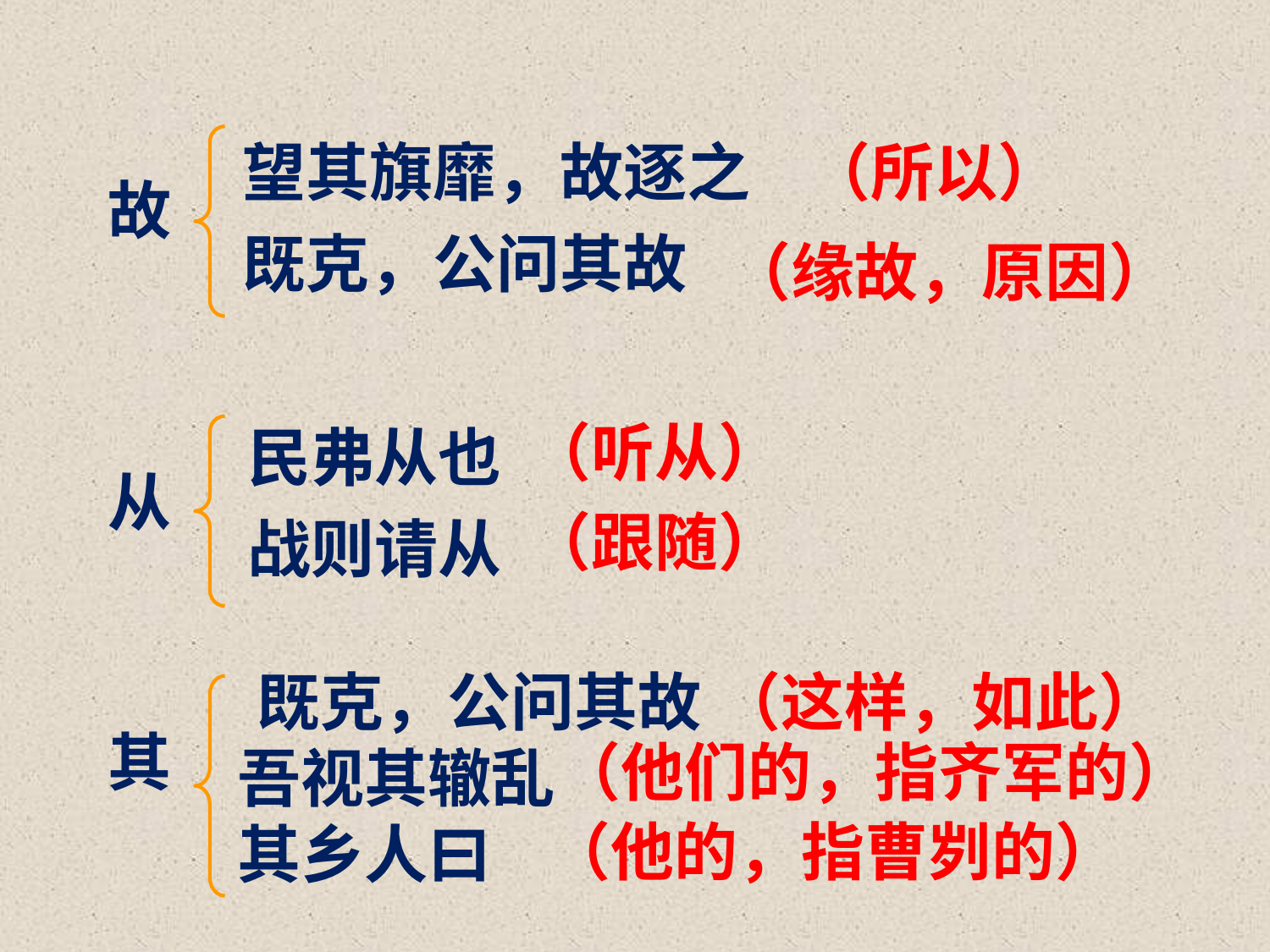

望其旗靡，故逐之
既克，公问其故

（所以）
故
（缘故，原因）
民弗从也
战则请从
（听从）

从
（跟随）
 既克，公问其故
吾视其辙乱
其乡人曰
（这样，如此）

其
（他们的，指齐军的）
（他的，指曹刿的）